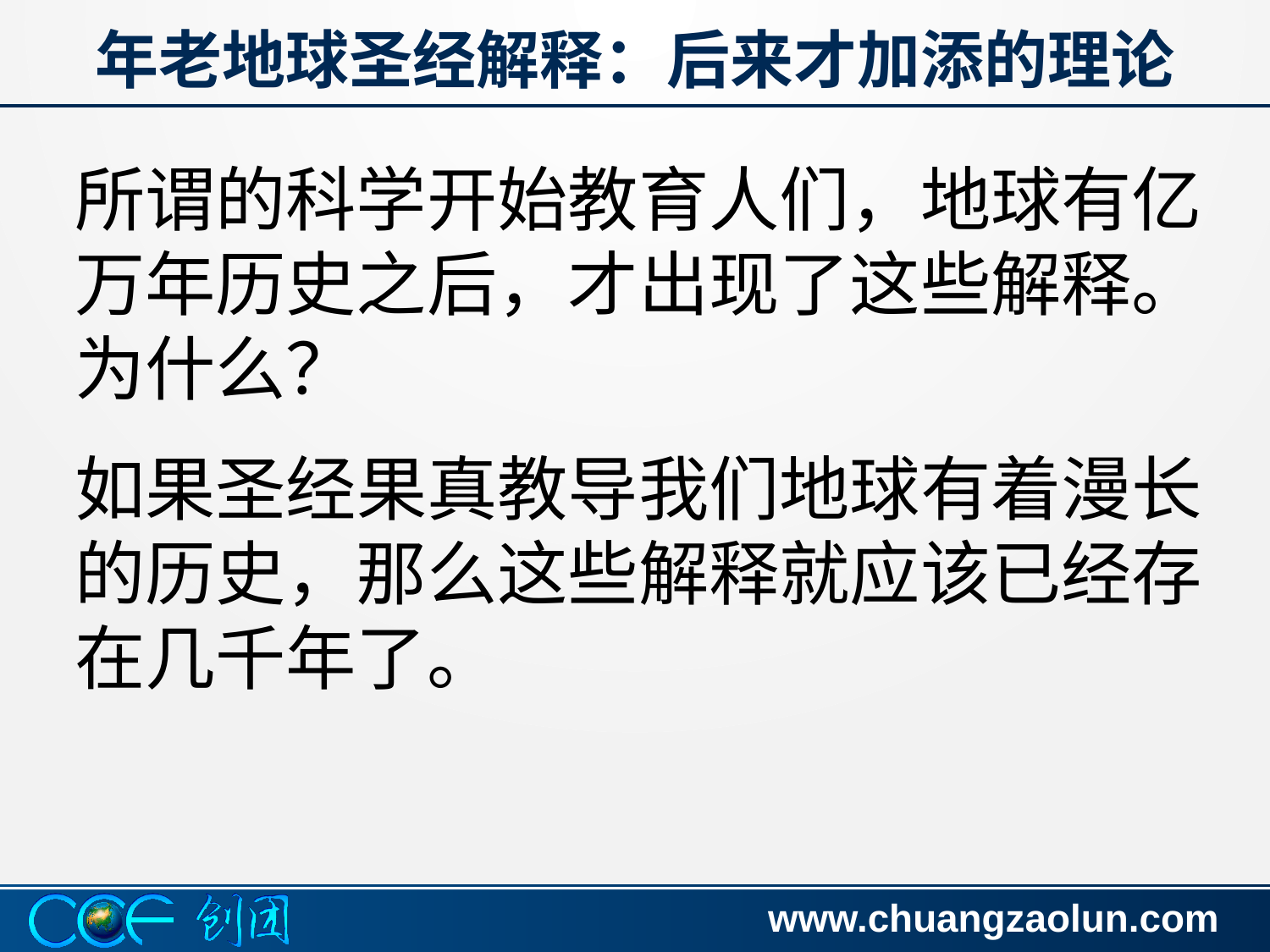

# 年老地球圣经解释：后来才加添的理论
所谓的科学开始教育人们，地球有亿万年历史之后，才出现了这些解释。为什么？
如果圣经果真教导我们地球有着漫长的历史，那么这些解释就应该已经存在几千年了。